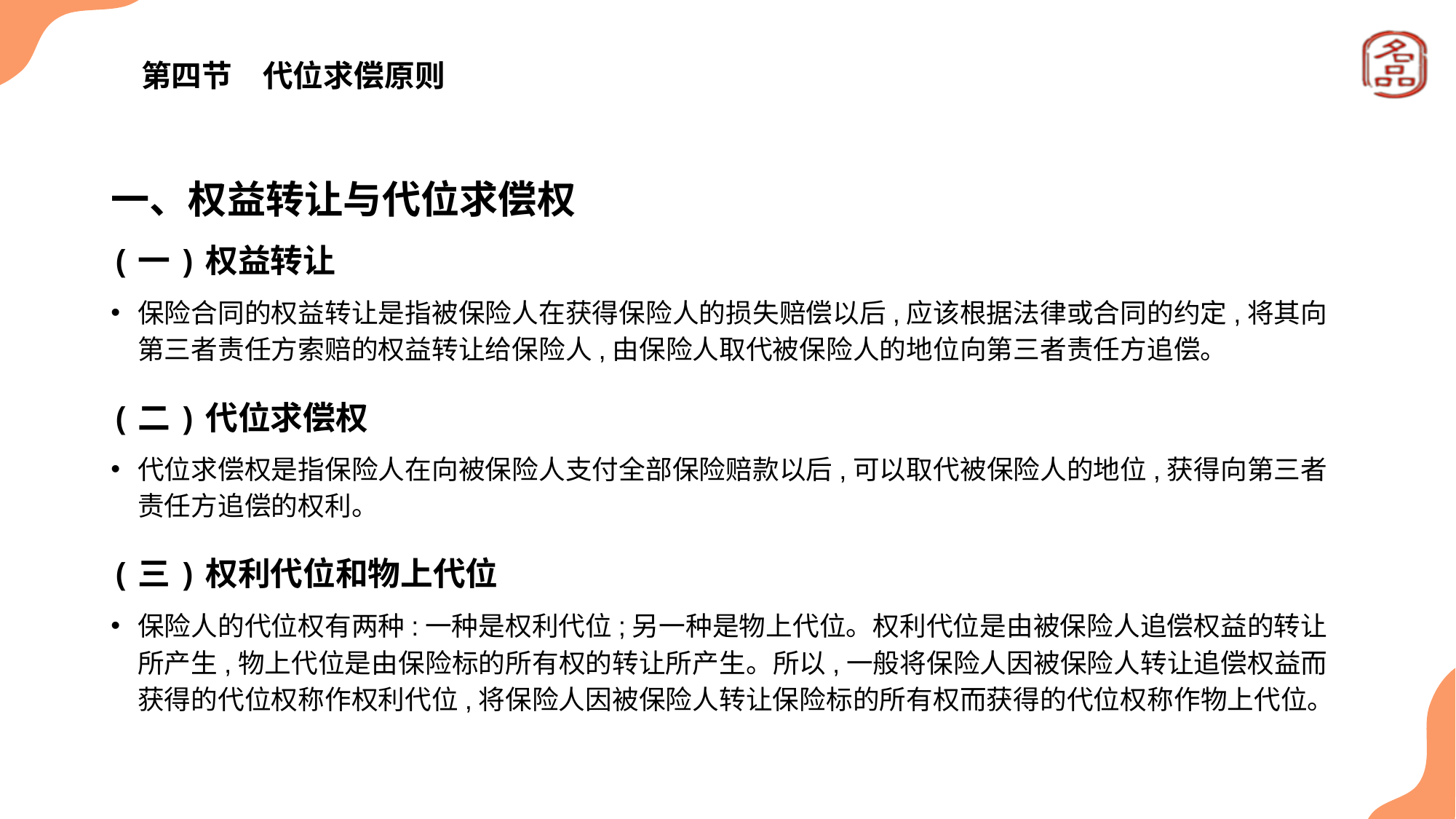

# 第四节　代位求偿原则
一、权益转让与代位求偿权
(一)权益转让
保险合同的权益转让是指被保险人在获得保险人的损失赔偿以后,应该根据法律或合同的约定,将其向第三者责任方索赔的权益转让给保险人,由保险人取代被保险人的地位向第三者责任方追偿。
(二)代位求偿权
代位求偿权是指保险人在向被保险人支付全部保险赔款以后,可以取代被保险人的地位,获得向第三者责任方追偿的权利。
(三)权利代位和物上代位
保险人的代位权有两种:一种是权利代位;另一种是物上代位。权利代位是由被保险人追偿权益的转让所产生,物上代位是由保险标的所有权的转让所产生。所以,一般将保险人因被保险人转让追偿权益而获得的代位权称作权利代位,将保险人因被保险人转让保险标的所有权而获得的代位权称作物上代位。